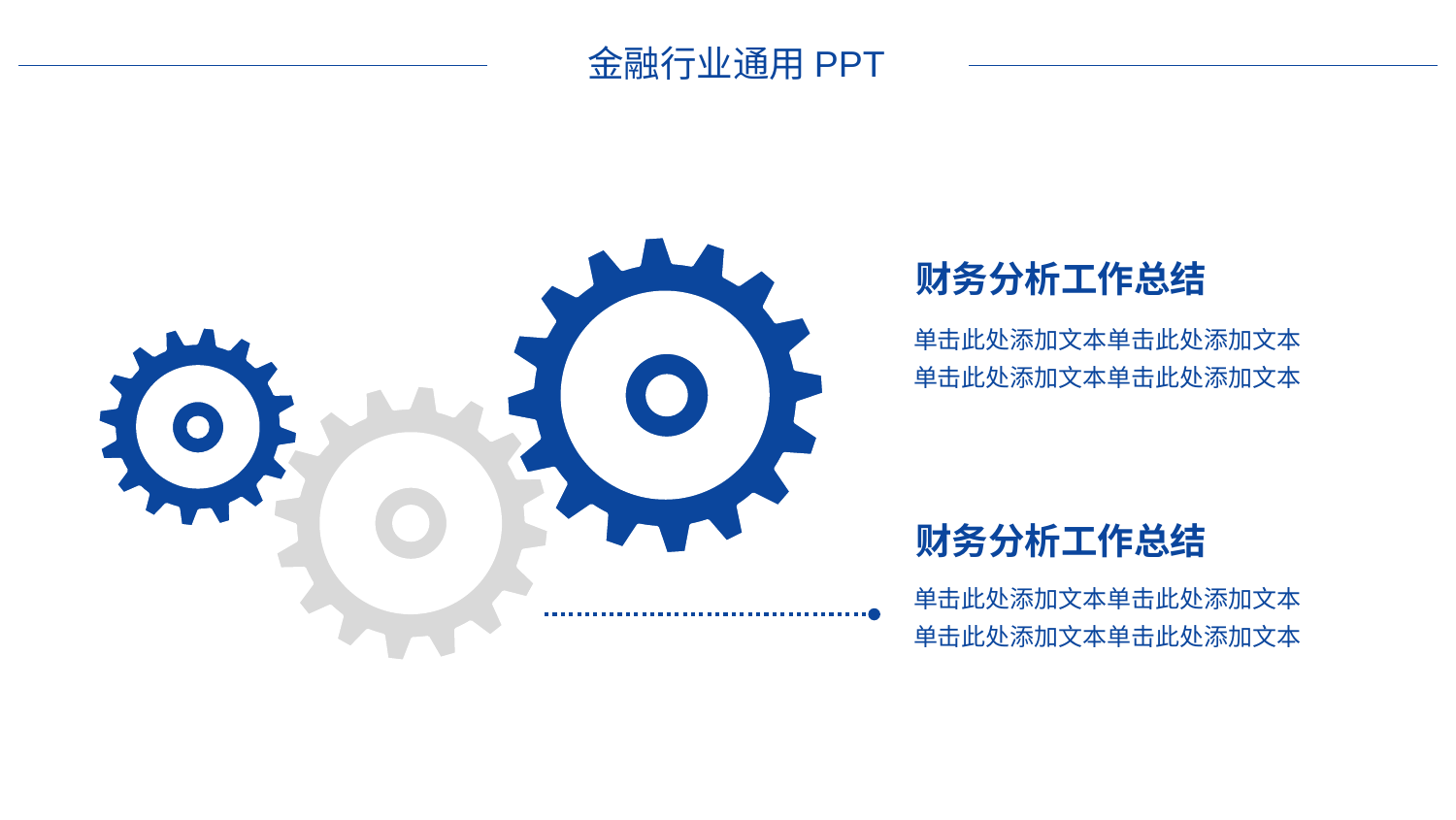

金融行业通用PPT

财务分析工作总结
单击此处添加文本单击此处添加文本
单击此处添加文本单击此处添加文本

财务分析工作总结
单击此处添加文本单击此处添加文本
单击此处添加文本单击此处添加文本